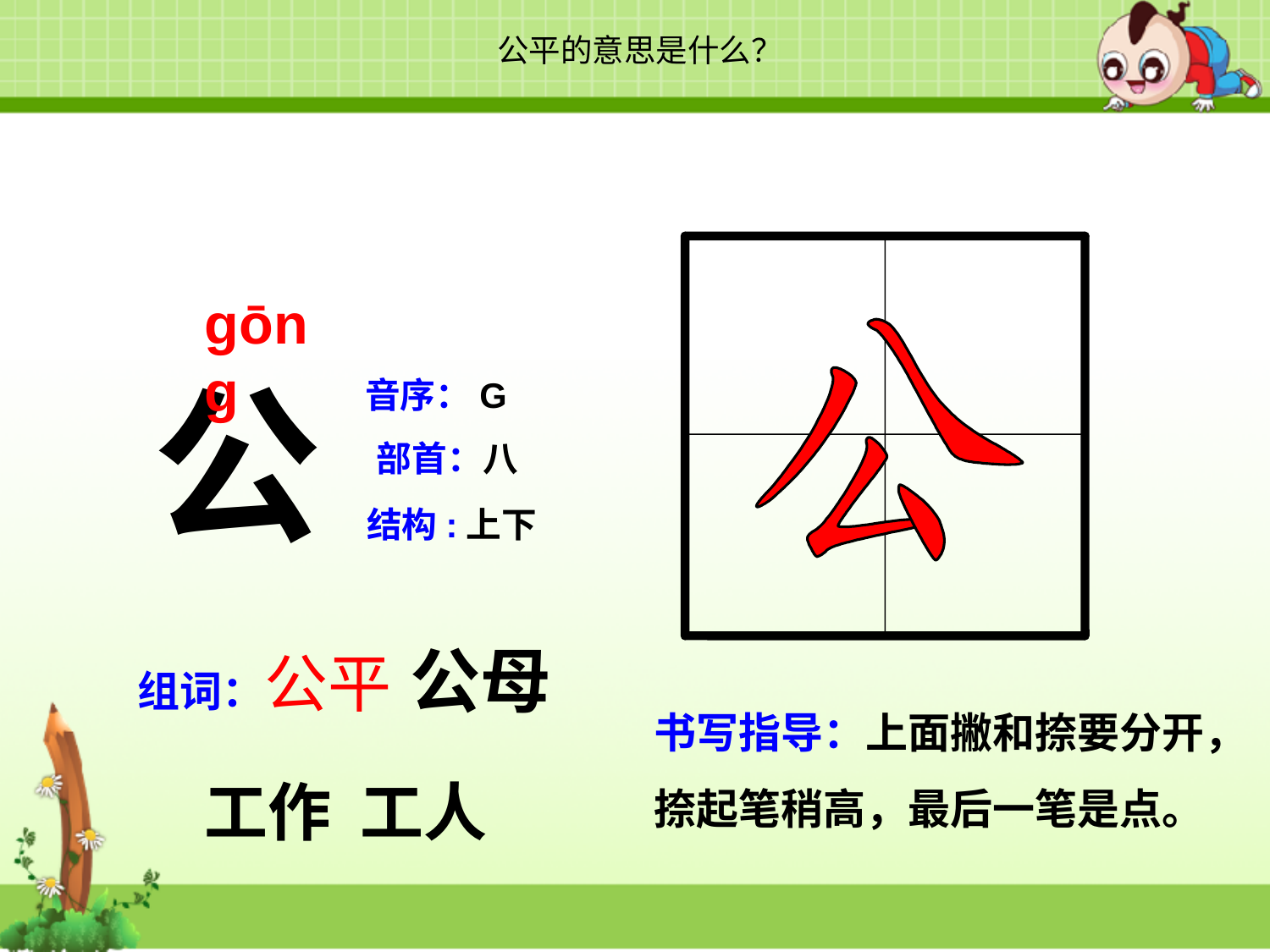

公平的意思是什么？

gōng

公
音序：G

部首：八

结构:上下
组词：公平  公母
书写指导：上面撇和捺要分开，捺起笔稍高，最后一笔是点。
      工作  工人